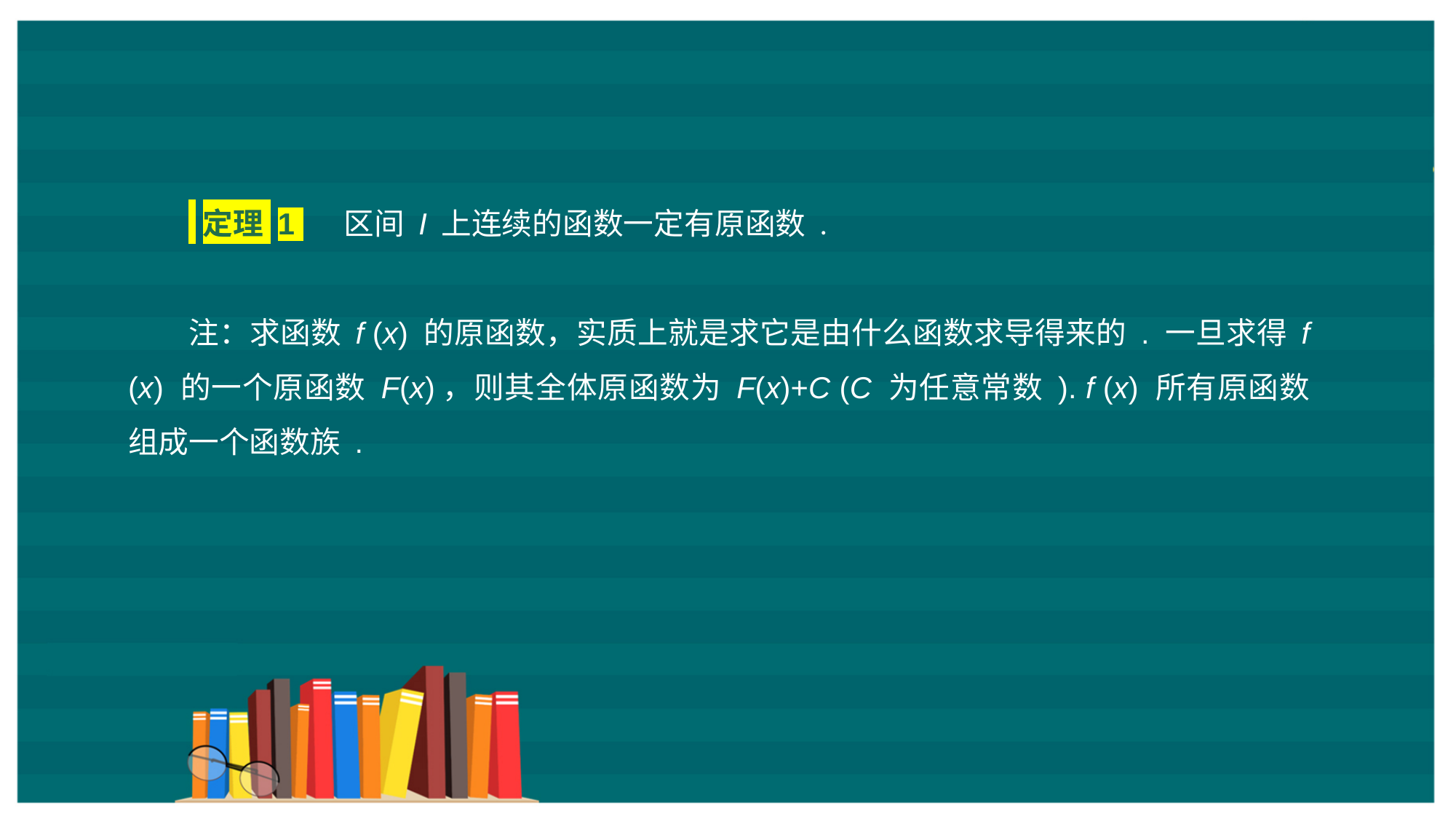

定理 1     区间 I 上连续的函数一定有原函数 .

注：求函数 f (x) 的原函数，实质上就是求它是由什么函数求导得来的 . 一旦求得 f (x) 的一个原函数 F(x)，则其全体原函数为 F(x)+C (C 为任意常数 ). f (x) 所有原函数组成一个函数族 .